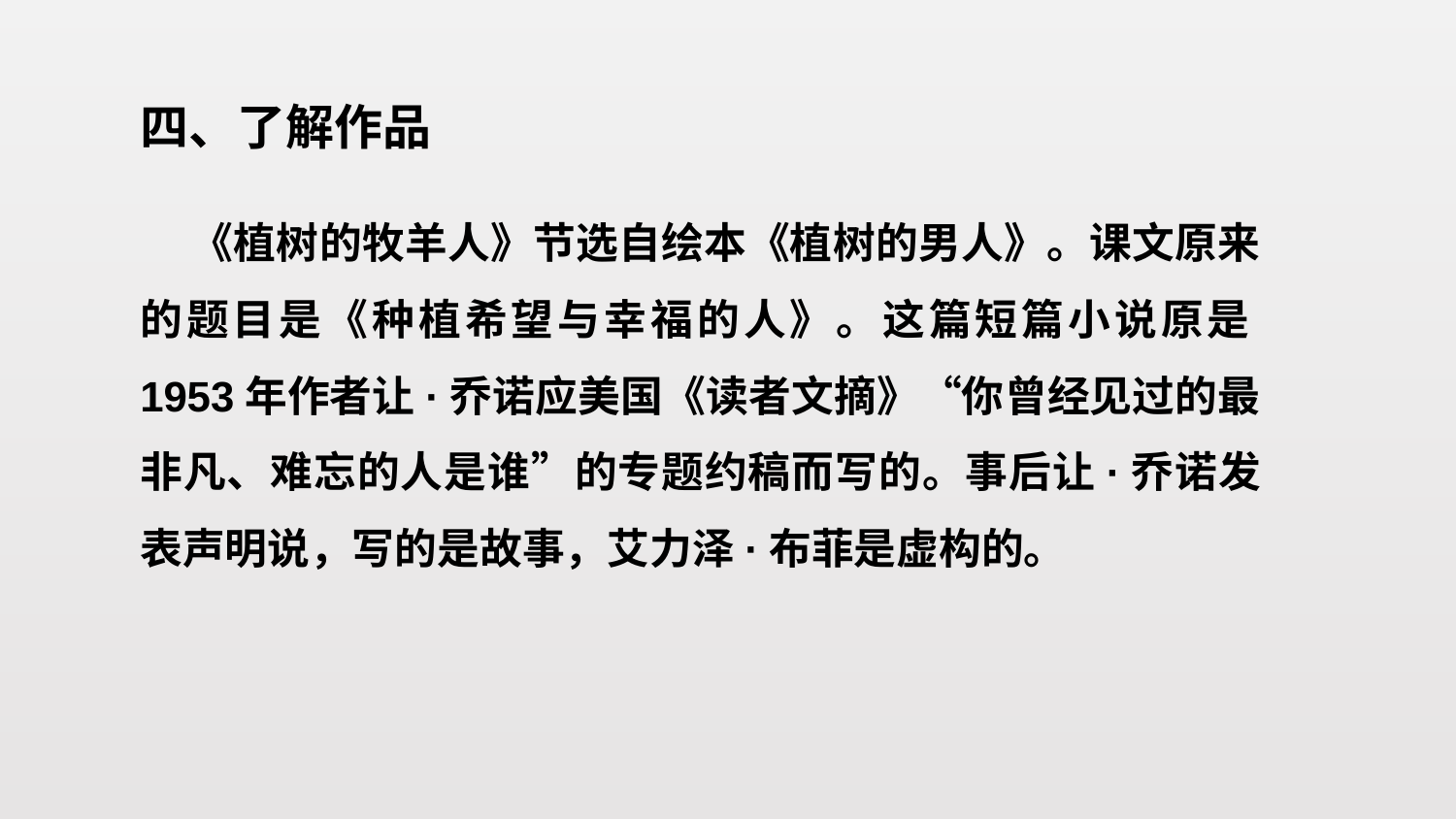

四、了解作品
    《植树的牧羊人》节选自绘本《植树的男人》。课文原来的题目是《种植希望与幸福的人》。这篇短篇小说原是1953年作者让·乔诺应美国《读者文摘》“你曾经见过的最非凡、难忘的人是谁”的专题约稿而写的。事后让·乔诺发表声明说，写的是故事，艾力泽·布菲是虚构的。